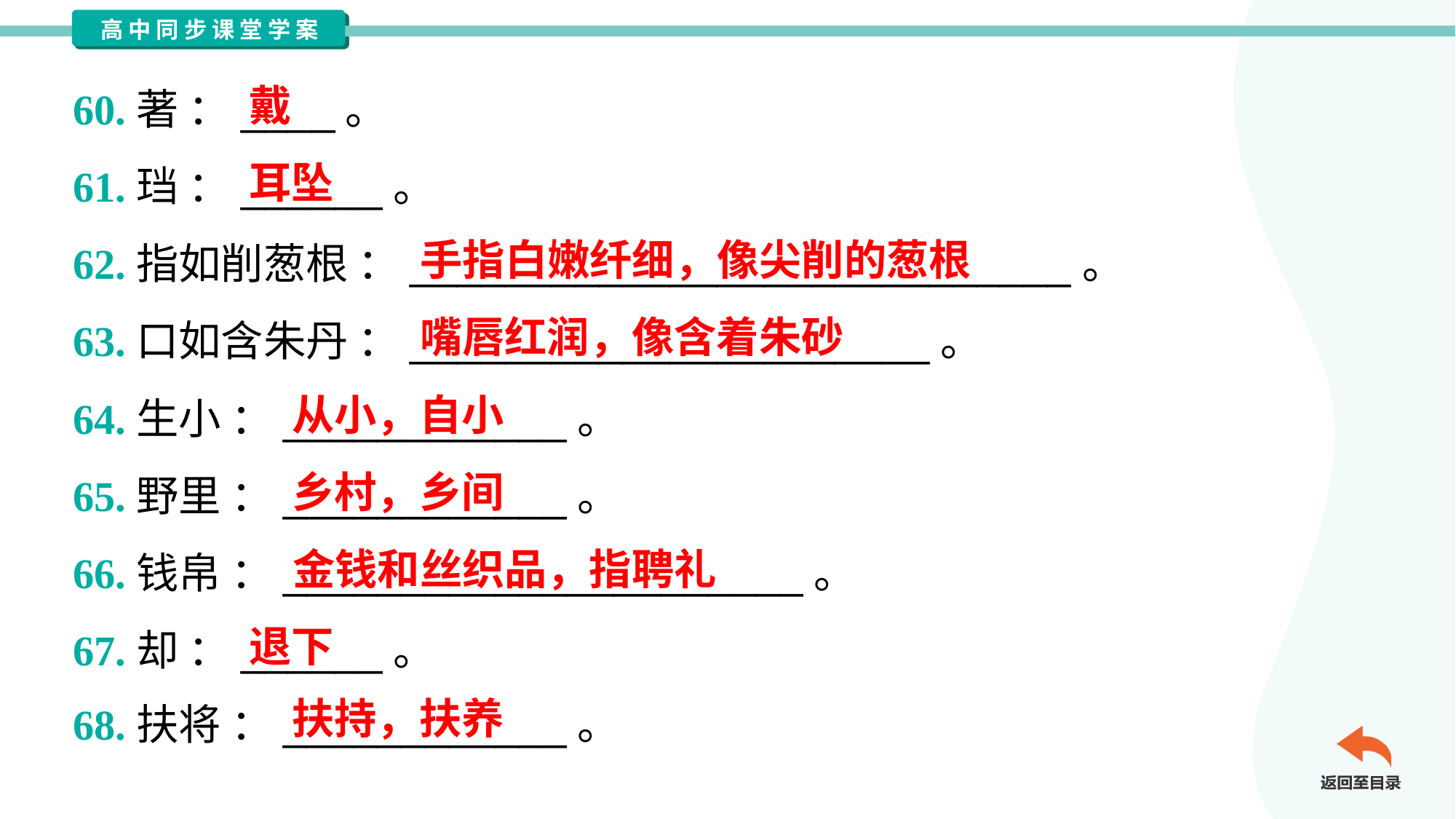

戴
60.著 ：____。
61.珰 ：______。
62.指如削葱根 ：____________________________。
63.口如含朱丹 ：______________________。
64.生小 ：____________。
65.野里 ：____________。
66.钱帛 ：______________________。
67.却 ：______。
68.扶将 ：____________。
耳坠
手指白嫩纤细，像尖削的葱根
嘴唇红润，像含着朱砂
从小，自小
乡村，乡间
金钱和丝织品，指聘礼
退下
扶持，扶养